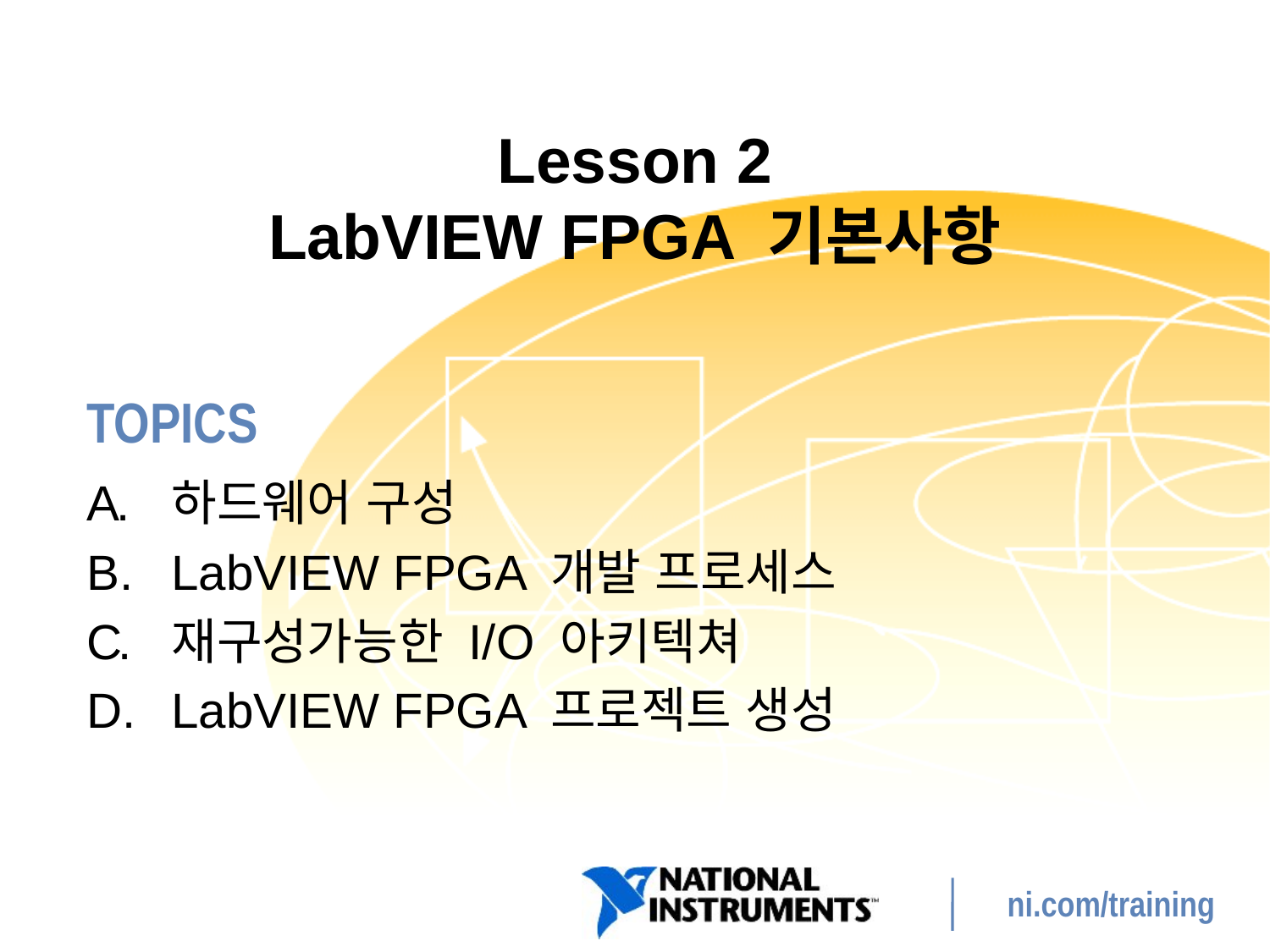

# Lesson 2 LabVIEW FPGA 기본사항
하드웨어 구성
LabVIEW FPGA 개발 프로세스
재구성가능한 I/O 아키텍쳐
LabVIEW FPGA 프로젝트 생성